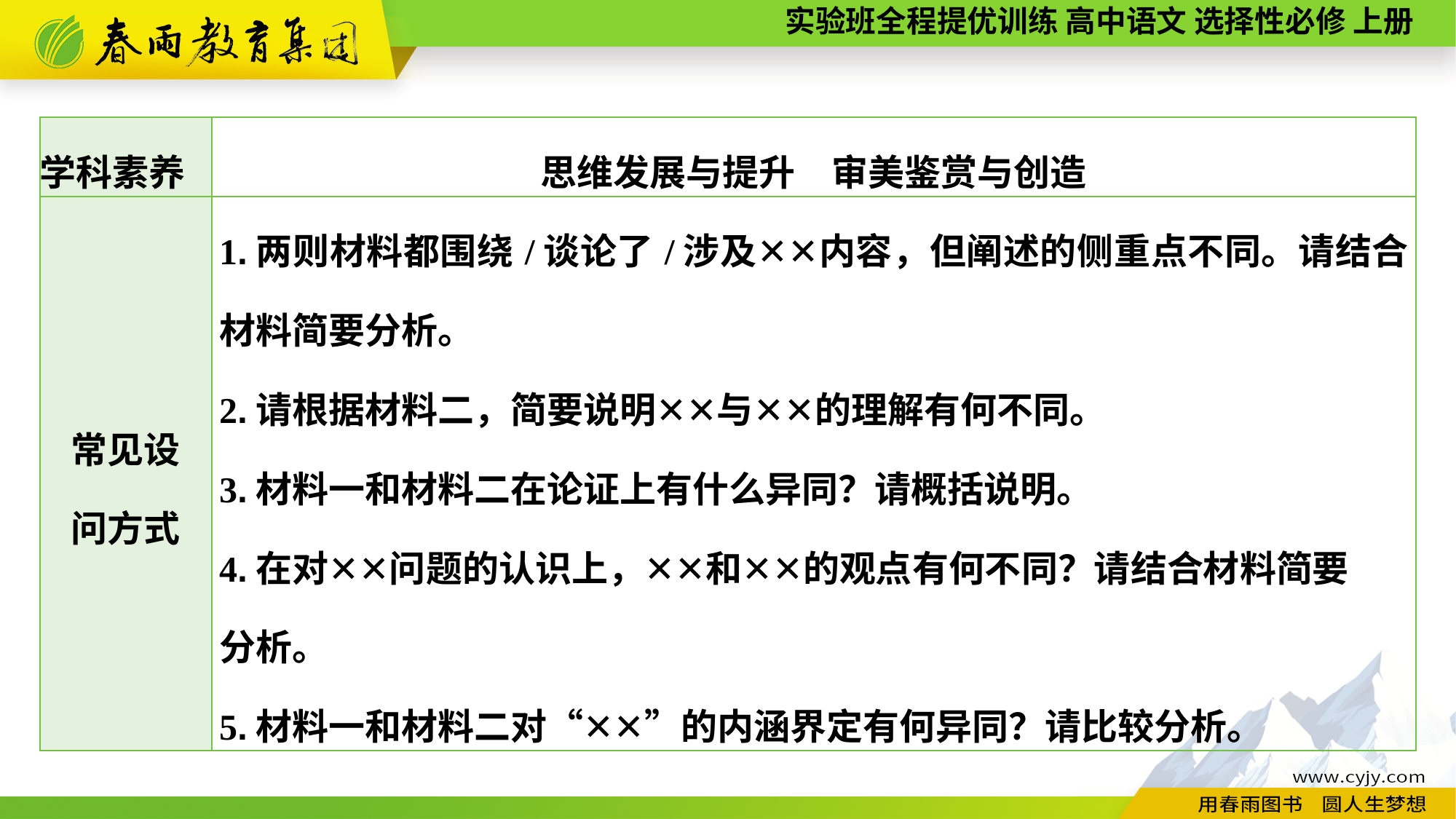

| 学科素养 | 思维发展与提升　审美鉴赏与创造 |
| --- | --- |
| 常见设 问方式 | 1.两则材料都围绕/谈论了/涉及✕✕内容，但阐述的侧重点不同。请结合材料简要分析。 2.请根据材料二，简要说明✕✕与✕✕的理解有何不同。 3.材料一和材料二在论证上有什么异同？请概括说明。 4.在对✕✕问题的认识上，✕✕和✕✕的观点有何不同？请结合材料简要 分析。 5.材料一和材料二对“✕✕”的内涵界定有何异同？请比较分析。 |